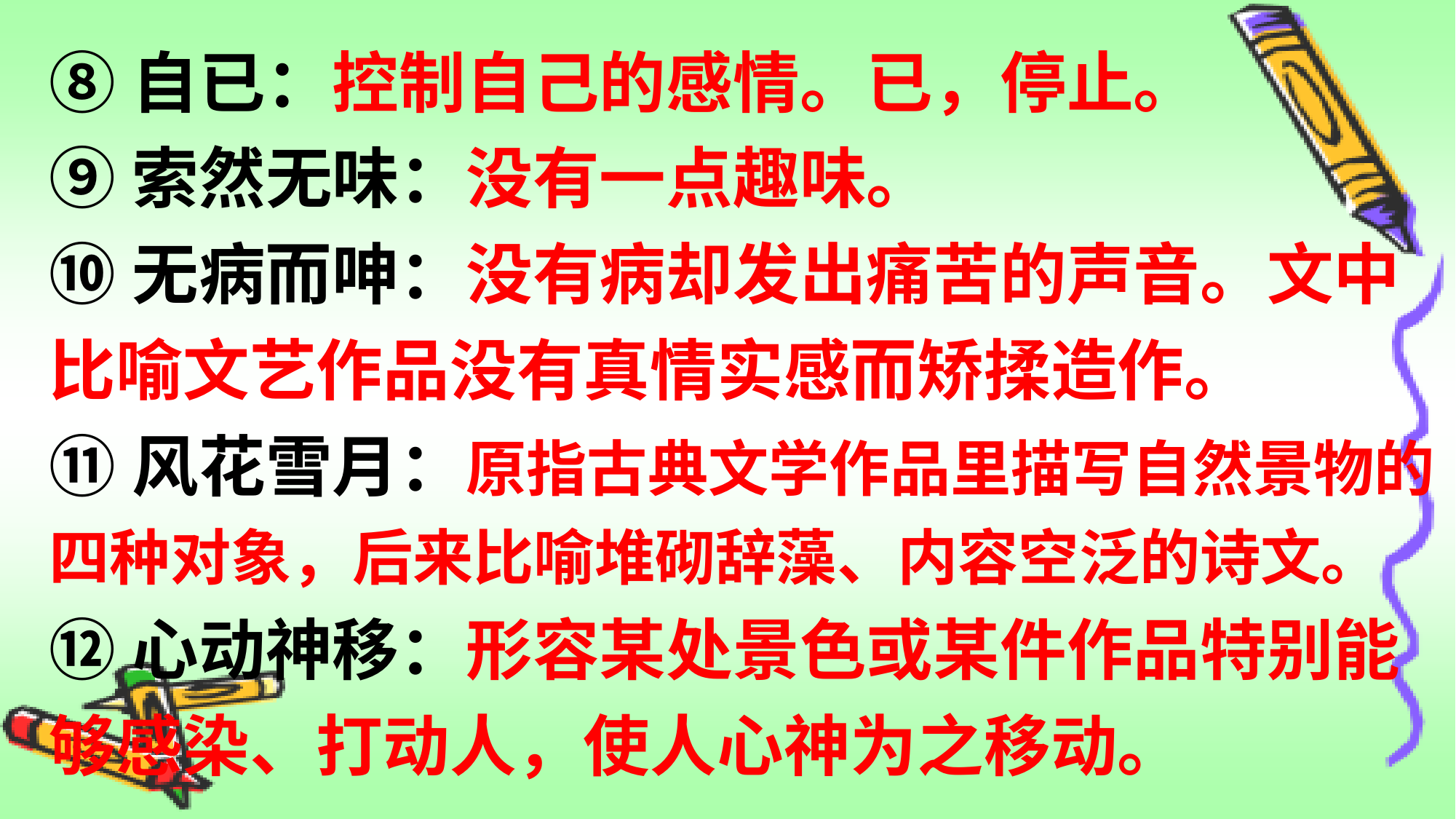

⑧自已：控制自己的感情。已，停止。
⑨索然无味：没有一点趣味。
⑩无病而呻：没有病却发出痛苦的声音。文中比喻文艺作品没有真情实感而矫揉造作。
⑪风花雪月：原指古典文学作品里描写自然景物的四种对象，后来比喻堆砌辞藻、内容空泛的诗文。
⑫心动神移：形容某处景色或某件作品特别能够感染、打动人，使人心神为之移动。